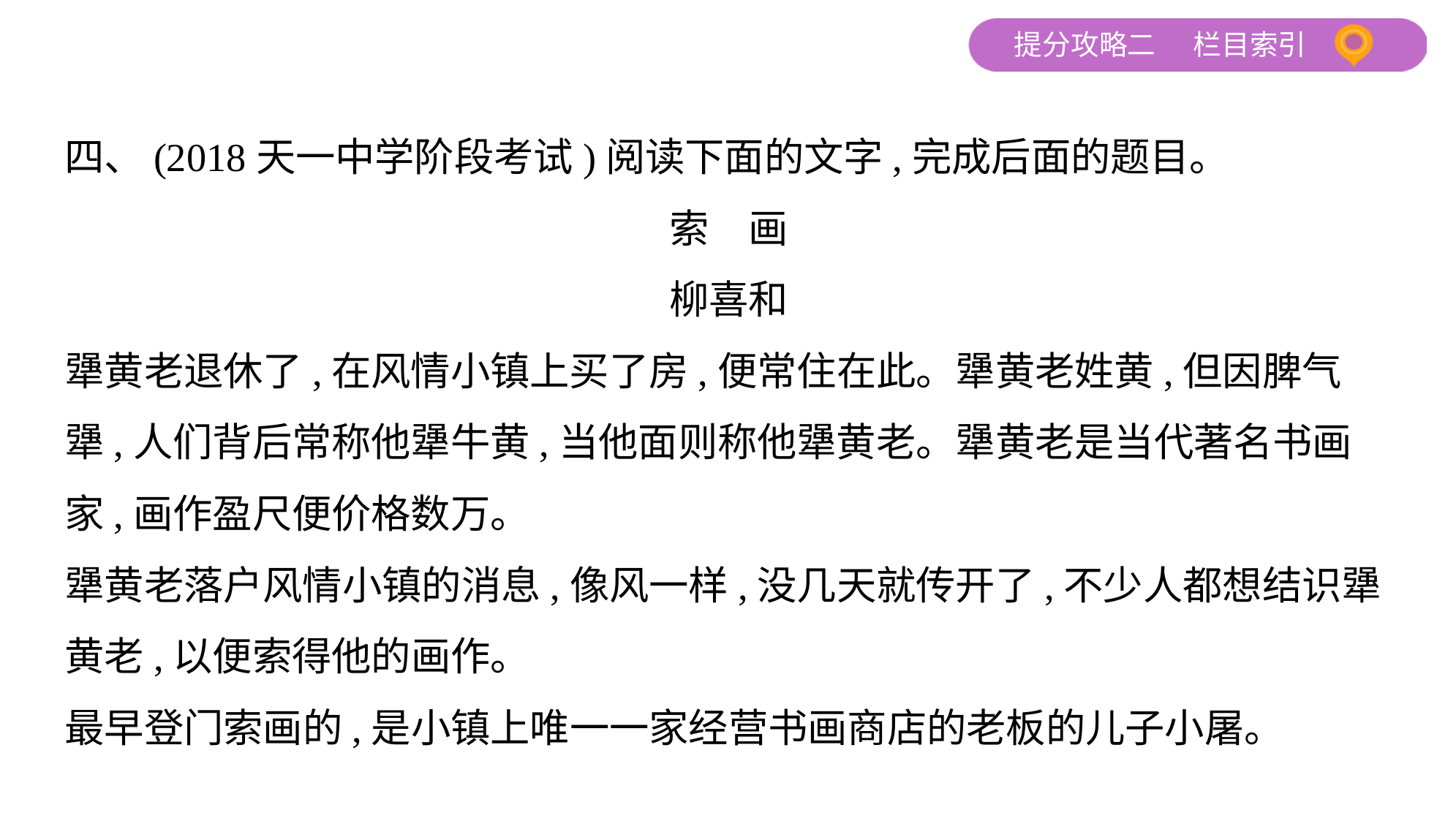

四、(2018天一中学阶段考试)阅读下面的文字,完成后面的题目。
索　画
柳喜和
犟黄老退休了,在风情小镇上买了房,便常住在此。犟黄老姓黄,但因脾气犟,人们背后常称他犟牛黄,当他面则称他犟黄老。犟黄老是当代著名书画家,画作盈尺便价格数万。
犟黄老落户风情小镇的消息,像风一样,没几天就传开了,不少人都想结识犟黄老,以便索得他的画作。
最早登门索画的,是小镇上唯一一家经营书画商店的老板的儿子小屠。